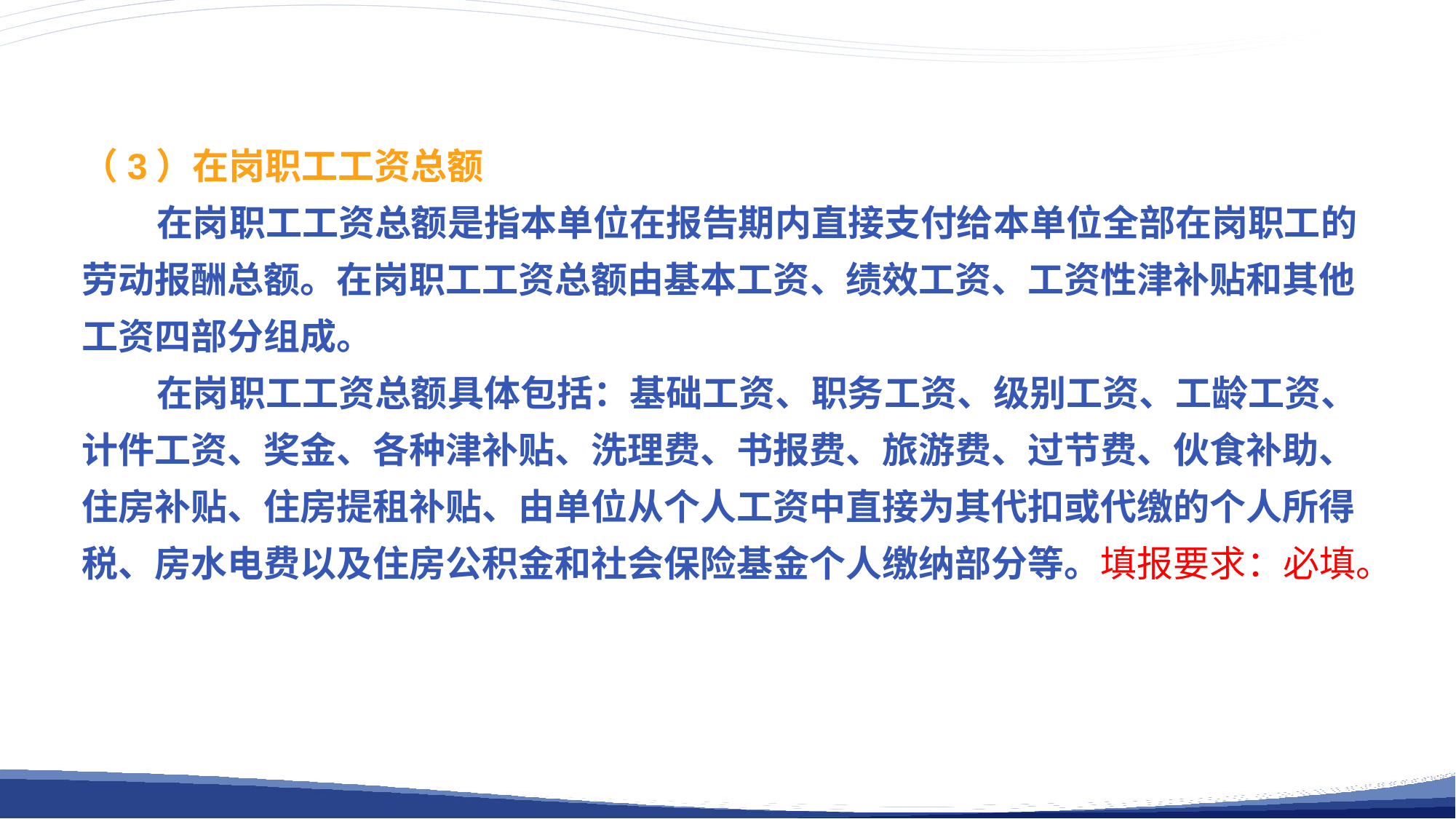

（3）在岗职工工资总额
        在岗职工工资总额是指本单位在报告期内直接支付给本单位全部在岗职工的劳动报酬总额。在岗职工工资总额由基本工资、绩效工资、工资性津补贴和其他工资四部分组成。
        在岗职工工资总额具体包括：基础工资、职务工资、级别工资、工龄工资、计件工资、奖金、各种津补贴、洗理费、书报费、旅游费、过节费、伙食补助、住房补贴、住房提租补贴、由单位从个人工资中直接为其代扣或代缴的个人所得税、房水电费以及住房公积金和社会保险基金个人缴纳部分等。填报要求：必填。